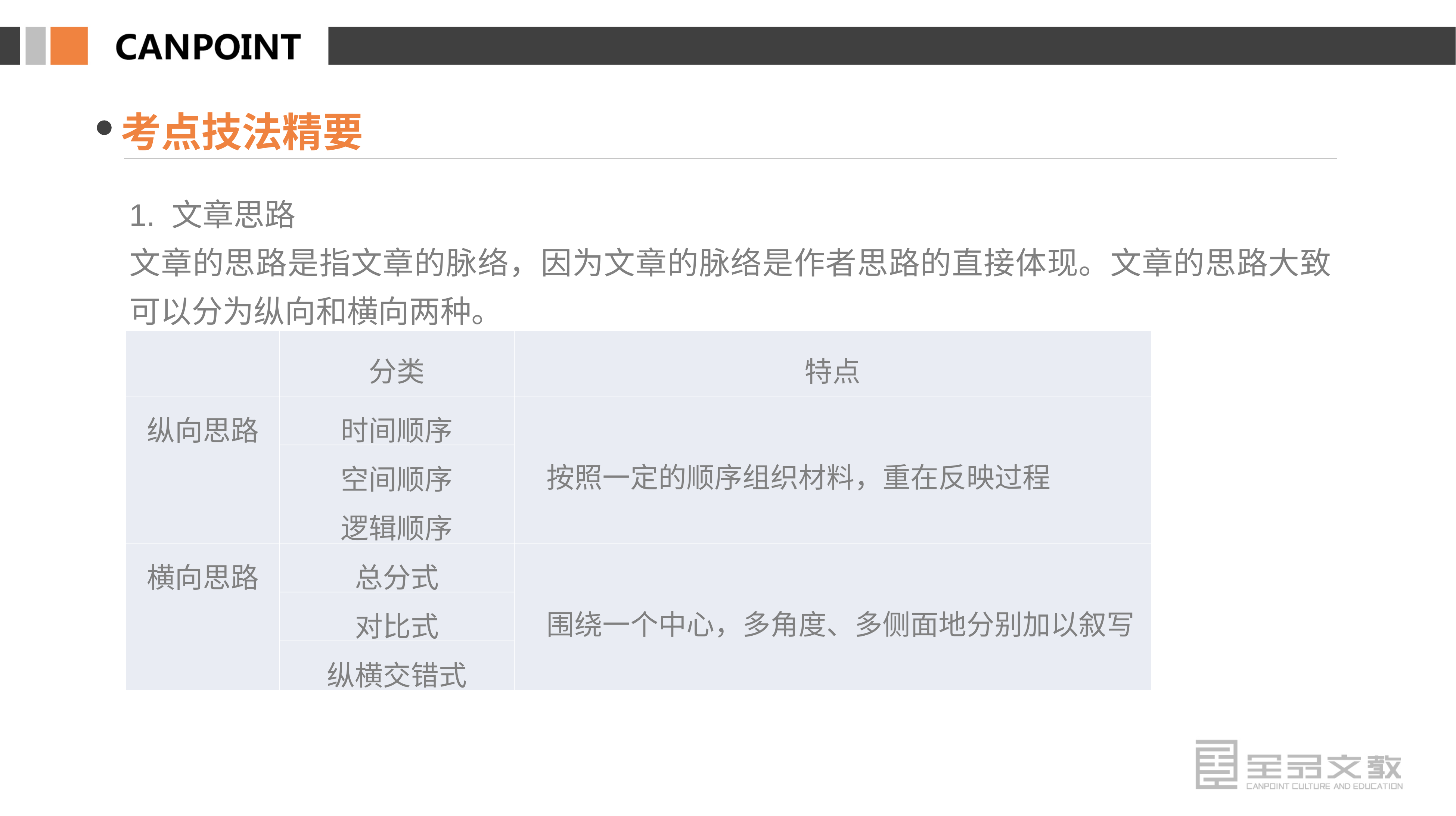

考点技法精要

1. 文章思路
文章的思路是指文章的脉络，因为文章的脉络是作者思路的直接体现。文章的思路大致可以分为纵向和横向两种。
|  | 分类 | 特点 |
| --- | --- | --- |
| 纵向思路 | 时间顺序 | 按照一定的顺序组织材料，重在反映过程 |
|  | 空间顺序 |  |
|  | 逻辑顺序 |  |
| 横向思路 | 总分式 | 围绕一个中心，多角度、多侧面地分别加以叙写 |
|  | 对比式 |  |
|  | 纵横交错式 |  |